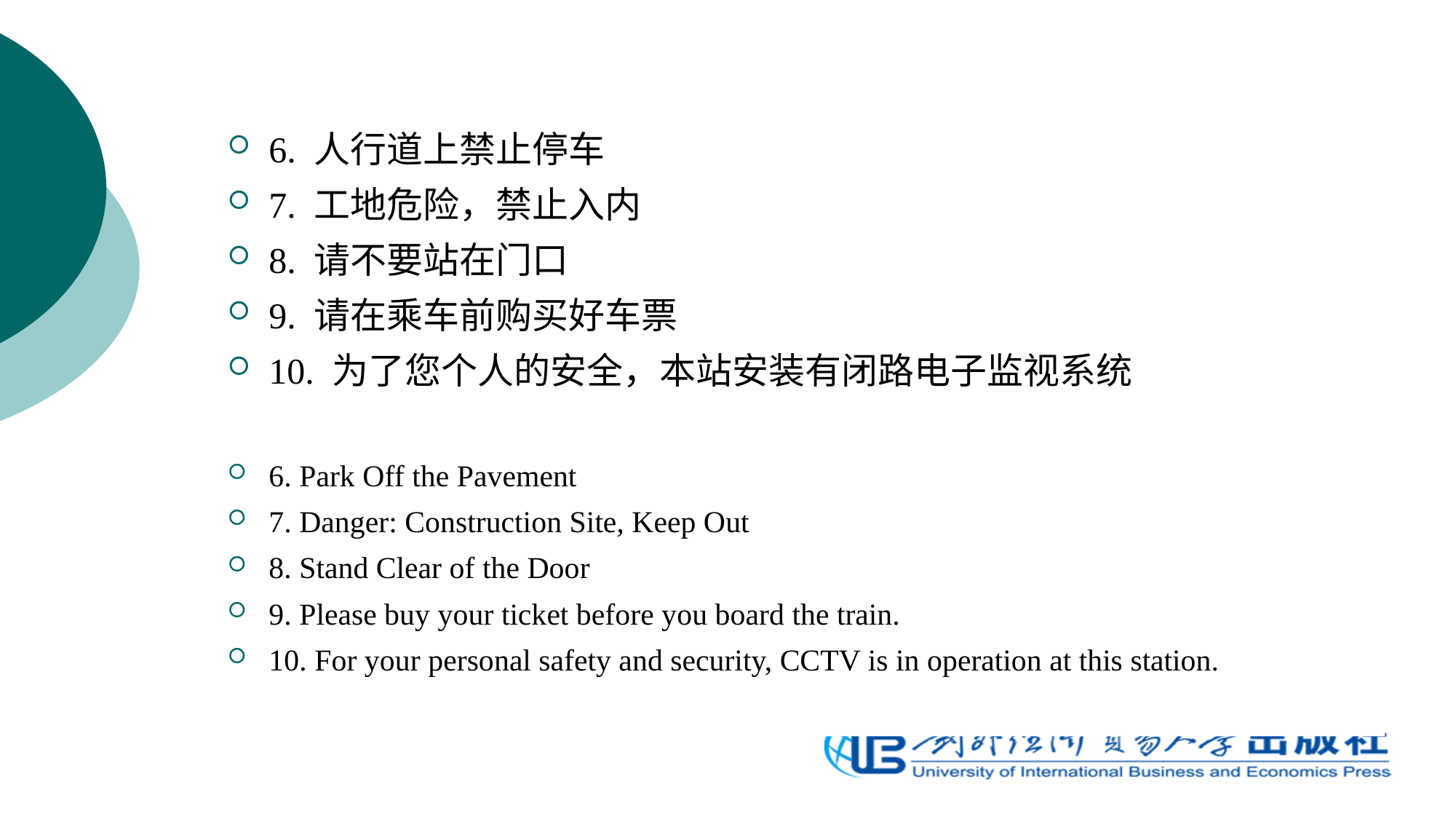

6. 人行道上禁止停车
7. 工地危险，禁止入内
8. 请不要站在门口
9. 请在乘车前购买好车票
10. 为了您个人的安全，本站安装有闭路电子监视系统

6. Park Off the Pavement
7. Danger: Construction Site, Keep Out
8. Stand Clear of the Door
9. Please buy your ticket before you board the train.
10. For your personal safety and security, CCTV is in operation at this station.